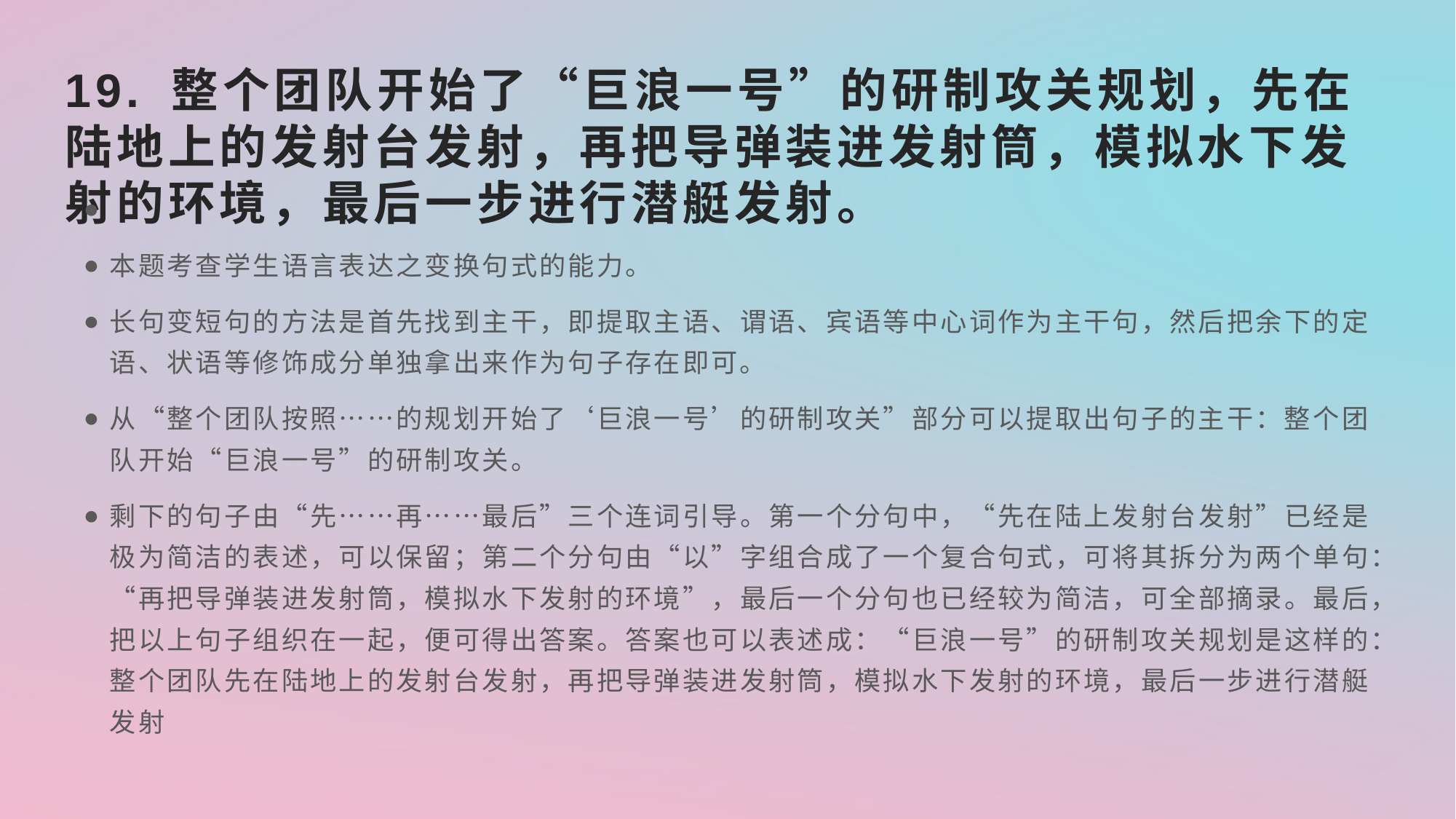

# 19. 整个团队开始了“巨浪一号”的研制攻关规划，先在陆地上的发射台发射，再把导弹装进发射筒，模拟水下发射的环境，最后一步进行潜艇发射。

本题考查学生语言表达之变换句式的能力。
长句变短句的方法是首先找到主干，即提取主语、谓语、宾语等中心词作为主干句，然后把余下的定语、状语等修饰成分单独拿出来作为句子存在即可。
从“整个团队按照……的规划开始了‘巨浪一号’的研制攻关”部分可以提取出句子的主干：整个团队开始“巨浪一号”的研制攻关。
剩下的句子由“先……再……最后”三个连词引导。第一个分句中，“先在陆上发射台发射”已经是极为简洁的表述，可以保留；第二个分句由“以”字组合成了一个复合句式，可将其拆分为两个单句：“再把导弹装进发射筒，模拟水下发射的环境”，最后一个分句也已经较为简洁，可全部摘录。最后，把以上句子组织在一起，便可得出答案。答案也可以表述成：“巨浪一号”的研制攻关规划是这样的：整个团队先在陆地上的发射台发射，再把导弹装进发射筒，模拟水下发射的环境，最后一步进行潜艇发射